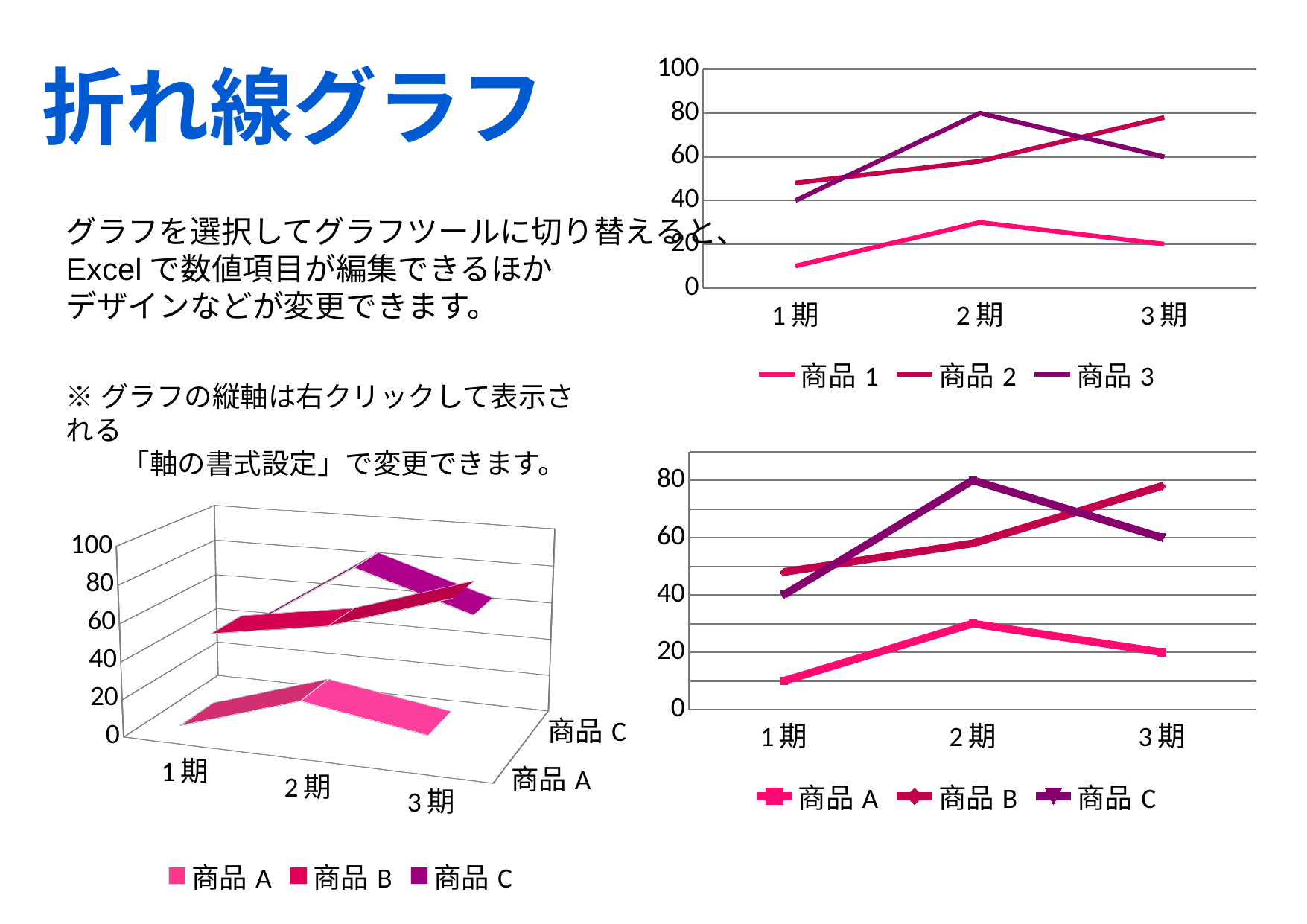

折れ線グラフ

### Chart

| Category | 商品1 | 商品2 | 商品3 |
|---|---|---|---|
| 1期 | 10.0 | 48.0 | 40.0 |
| 2期 | 30.0 | 58.0 | 80.0 |
| 3期 | 20.0 | 78.0 | 60.0 |
グラフを選択してグラフツールに切り替えると、
Excelで数値項目が編集できるほか
デザインなどが変更できます。
※グラフの縦軸は右クリックして表示される
　　「軸の書式設定」で変更できます。

### Chart

| Category | 商品A | 商品B | 商品C |
|---|---|---|---|
| 1期 | 10.0 | 48.0 | 40.0 |
| 2期 | 30.0 | 58.0 | 80.0 |
| 3期 | 20.0 | 78.0 | 60.0 |

[unsupported chart]